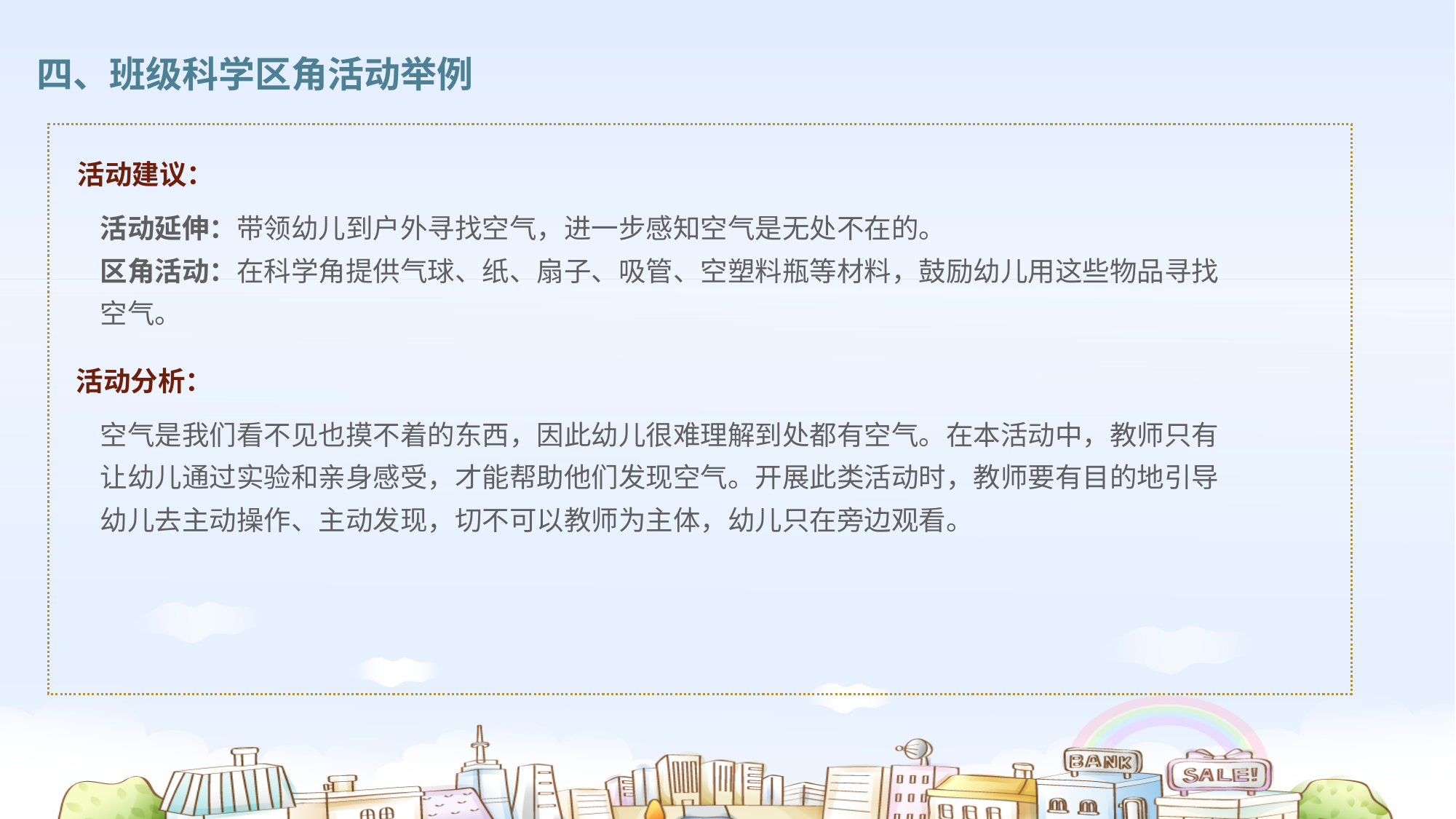

四、班级科学区角活动举例

活动建议：
活动延伸：带领幼儿到户外寻找空气，进一步感知空气是无处不在的。
区角活动：在科学角提供气球、纸、扇子、吸管、空塑料瓶等材料，鼓励幼儿用这些物品寻找空气。
活动分析：
空气是我们看不见也摸不着的东西，因此幼儿很难理解到处都有空气。在本活动中，教师只有让幼儿通过实验和亲身感受，才能帮助他们发现空气。开展此类活动时，教师要有目的地引导幼儿去主动操作、主动发现，切不可以教师为主体，幼儿只在旁边观看。